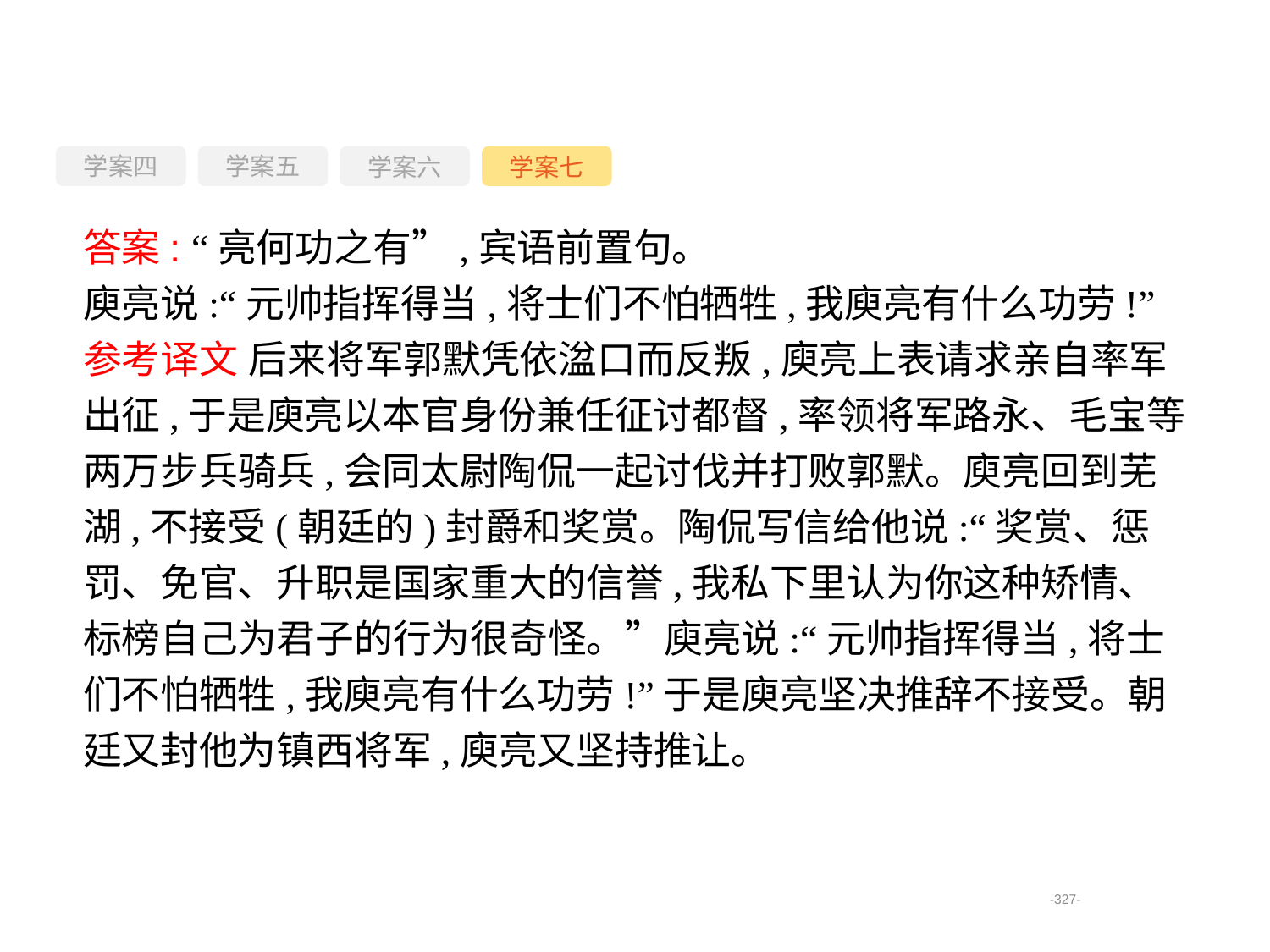

学案四
学案六
学案七
学案五
答案: “亮何功之有”,宾语前置句。
庾亮说:“元帅指挥得当,将士们不怕牺牲,我庾亮有什么功劳!”
参考译文 后来将军郭默凭依湓口而反叛,庾亮上表请求亲自率军出征,于是庾亮以本官身份兼任征讨都督,率领将军路永、毛宝等两万步兵骑兵,会同太尉陶侃一起讨伐并打败郭默。庾亮回到芜湖,不接受(朝廷的)封爵和奖赏。陶侃写信给他说:“奖赏、惩罚、免官、升职是国家重大的信誉,我私下里认为你这种矫情、标榜自己为君子的行为很奇怪。”庾亮说:“元帅指挥得当,将士们不怕牺牲,我庾亮有什么功劳!”于是庾亮坚决推辞不接受。朝廷又封他为镇西将军,庾亮又坚持推让。
-327-